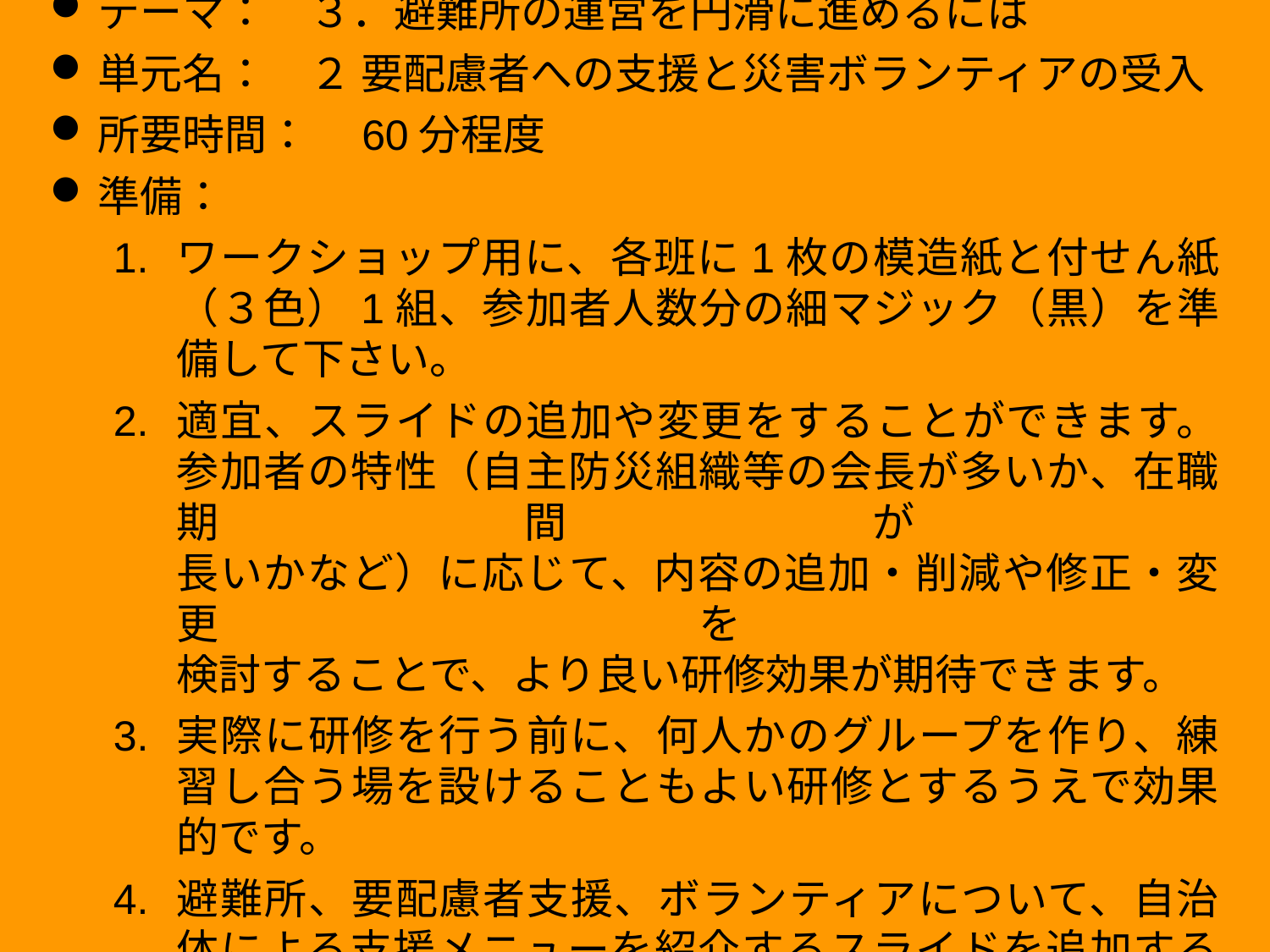

【本教材について】
テーマ：　３．避難所の運営を円滑に進めるには
単元名：　２ 要配慮者への支援と災害ボランティアの受入
所要時間：　60分程度
準備：
ワークショップ用に、各班に1枚の模造紙と付せん紙（３色）1組、参加者人数分の細マジック（黒）を準備して下さい。
適宜、スライドの追加や変更をすることができます。参加者の特性（自主防災組織等の会長が多いか、在職期間が
長いかなど）に応じて、内容の追加・削減や修正・変更を
検討することで、より良い研修効果が期待できます。
実際に研修を行う前に、何人かのグループを作り、練習し合う場を設けることもよい研修とするうえで効果的です。
避難所、要配慮者支援、ボランティアについて、自治体による支援メニューを紹介するスライドを追加する等、カスタマイズを検討するとよりよい効果が期待できます。